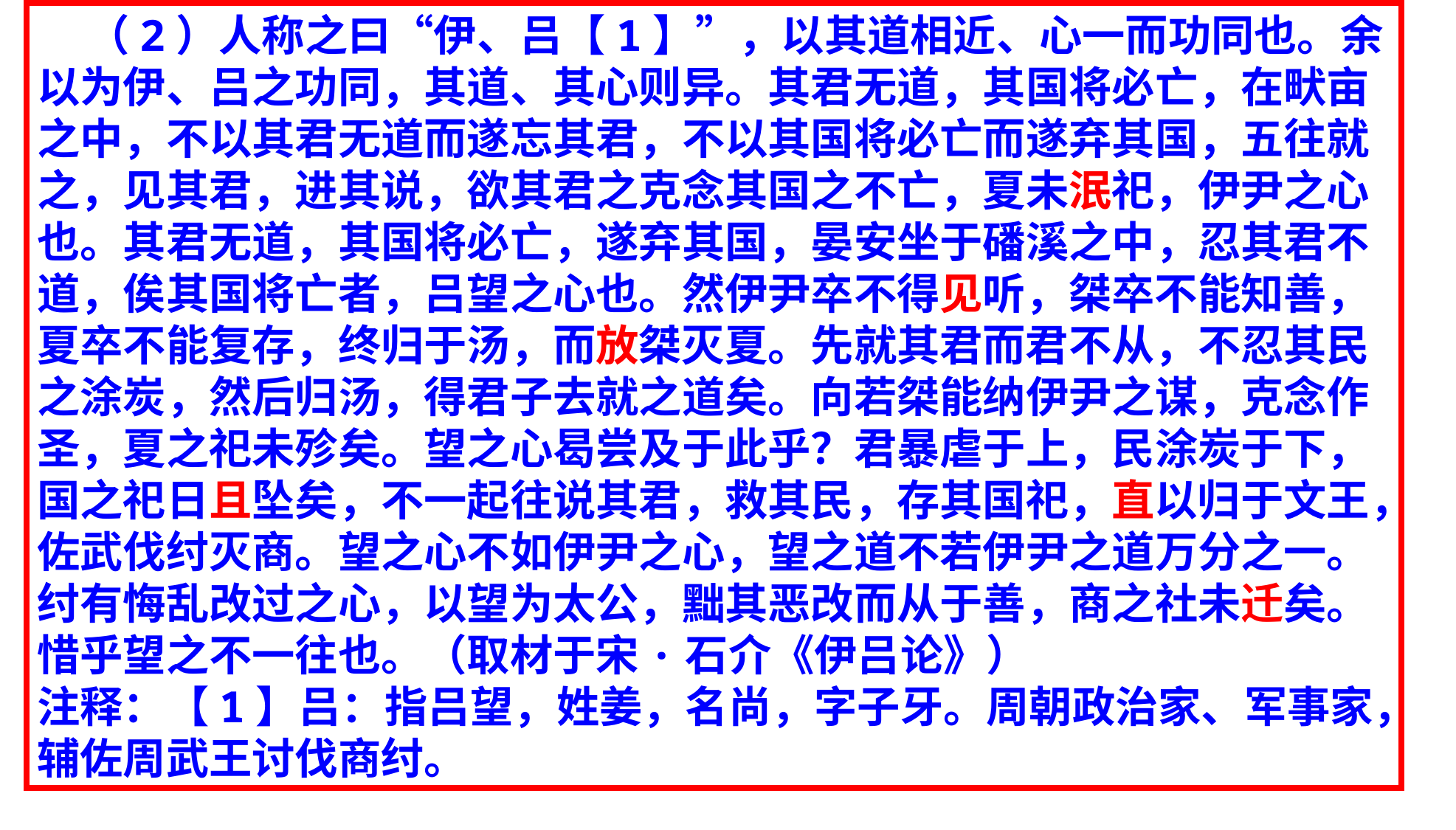

（2）人称之曰“伊、吕【1】”，以其道相近、心一而功同也。余以为伊、吕之功同，其道、其心则异。其君无道，其国将必亡，在畎亩之中，不以其君无道而遂忘其君，不以其国将必亡而遂弃其国，五往就之，见其君，进其说，欲其君之克念其国之不亡，夏未泯祀，伊尹之心也。其君无道，其国将必亡，遂弃其国，晏安坐于磻溪之中，忍其君不道，俟其国将亡者，吕望之心也。然伊尹卒不得见听，桀卒不能知善，夏卒不能复存，终归于汤，而放桀灭夏。先就其君而君不从，不忍其民之涂炭，然后归汤，得君子去就之道矣。向若桀能纳伊尹之谋，克念作圣，夏之祀未殄矣。望之心曷尝及于此乎？君暴虐于上，民涂炭于下，国之祀日且坠矣，不一起往说其君，救其民，存其国祀，直以归于文王，佐武伐纣灭商。望之心不如伊尹之心，望之道不若伊尹之道万分之一。纣有悔乱改过之心，以望为太公，黜其恶改而从于善，商之社未迁矣。惜乎望之不一往也。（取材于宋·石介《伊吕论》）
注释：【1】吕：指吕望，姓姜，名尚，字子牙。周朝政治家、军事家，辅佐周武王讨伐商纣。